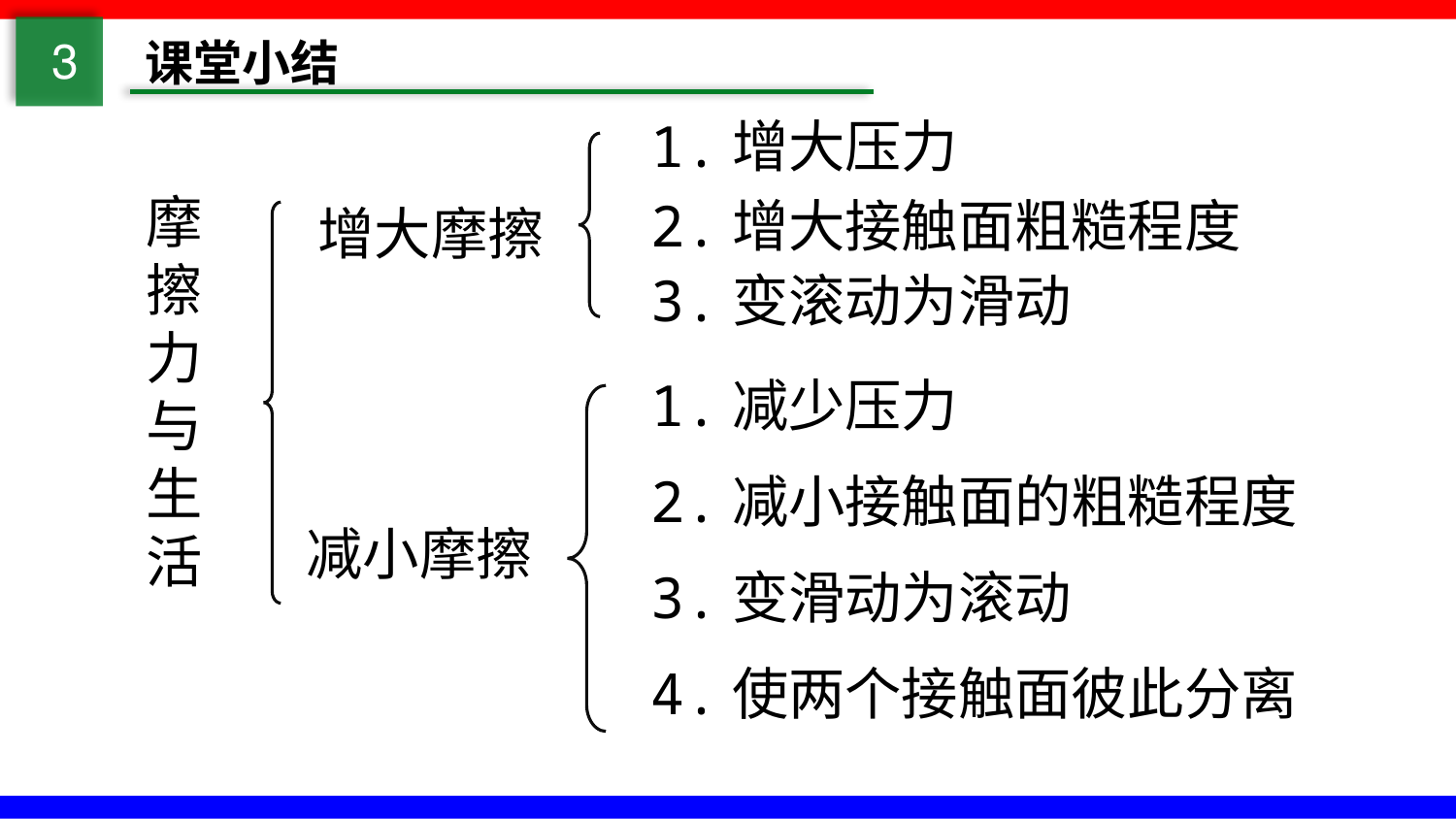

3
课堂小结
1.增大压力

摩擦力与生活
2.增大接触面粗糙程度
增大摩擦

3.变滚动为滑动
1.减少压力
2.减小接触面的粗糙程度
3.变滑动为滚动
4.使两个接触面彼此分离

减小摩擦